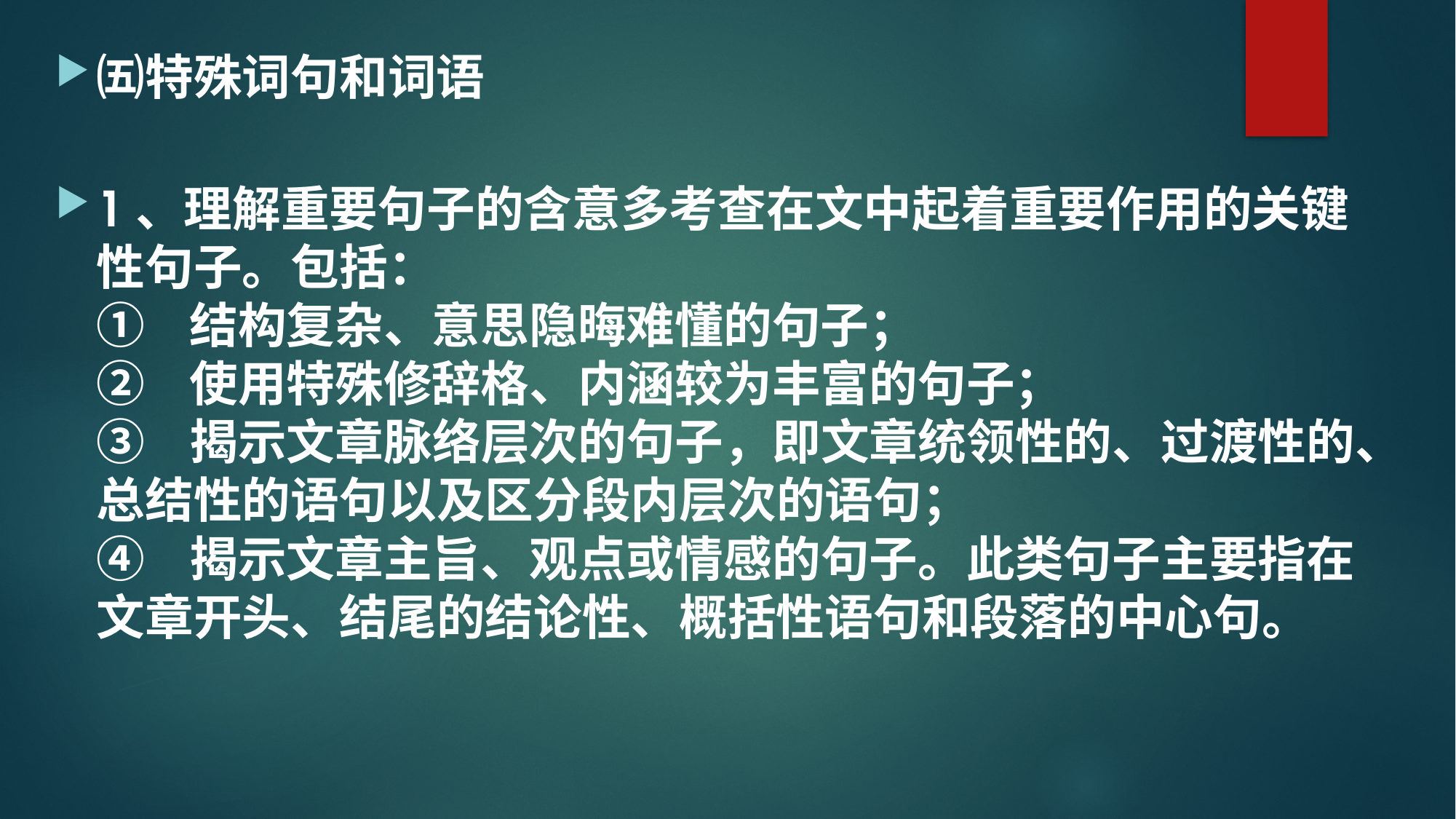

㈤特殊词句和词语
1、理解重要句子的含意多考查在文中起着重要作用的关键性句子。包括：
①    结构复杂、意思隐晦难懂的句子；
②    使用特殊修辞格、内涵较为丰富的句子；
③    揭示文章脉络层次的句子，即文章统领性的、过渡性的、总结性的语句以及区分段内层次的语句；
④    揭示文章主旨、观点或情感的句子。此类句子主要指在文章开头、结尾的结论性、概括性语句和段落的中心句。